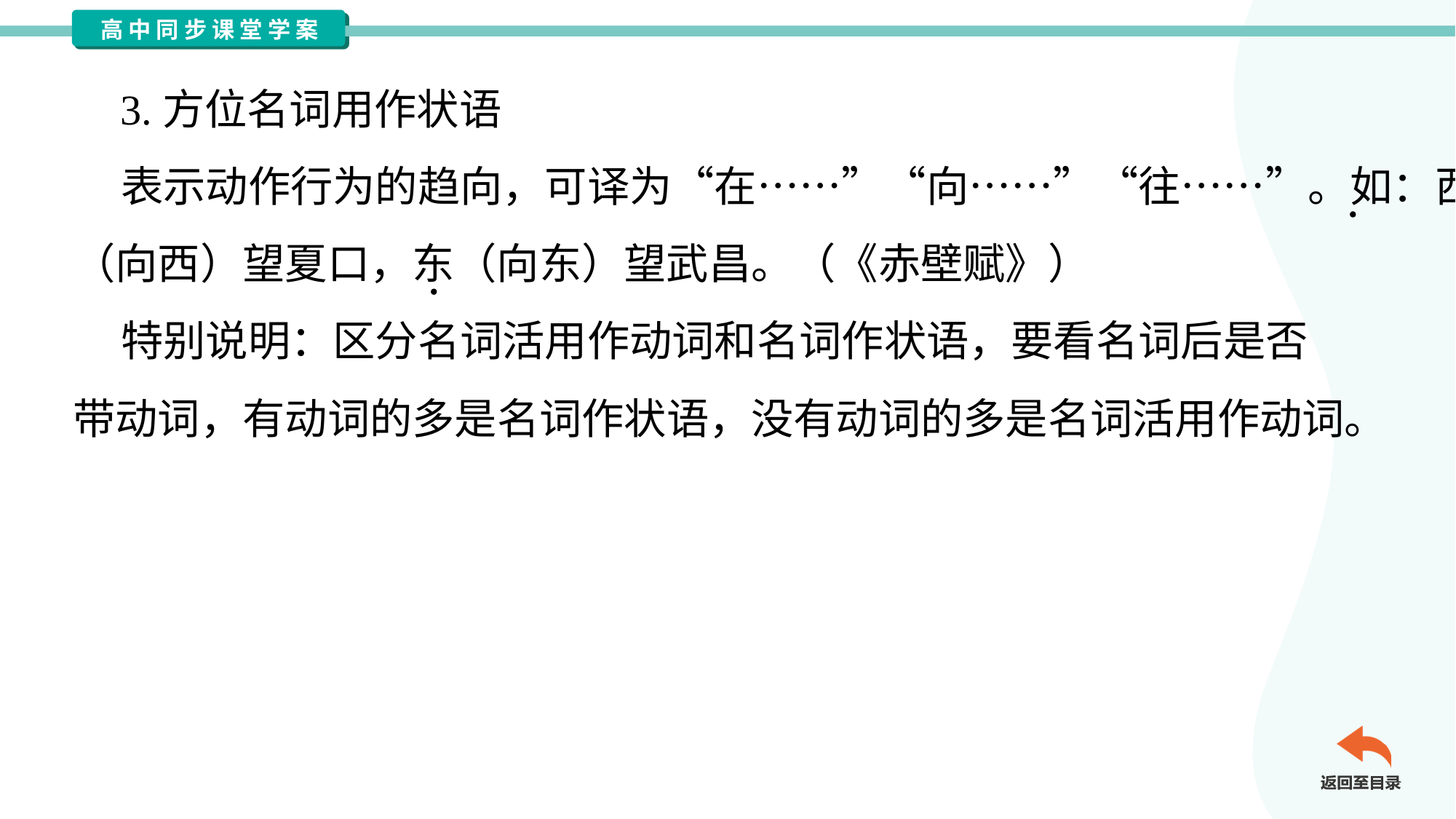

3.方位名词用作状语
    表示动作行为的趋向，可译为“在……”“向……”“往……”。如：西
（向西）望夏口，东（向东）望武昌。（《赤壁赋》）
    特别说明：区分名词活用作动词和名词作状语，要看名词后是否
带动词，有动词的多是名词作状语，没有动词的多是名词活用作动词。